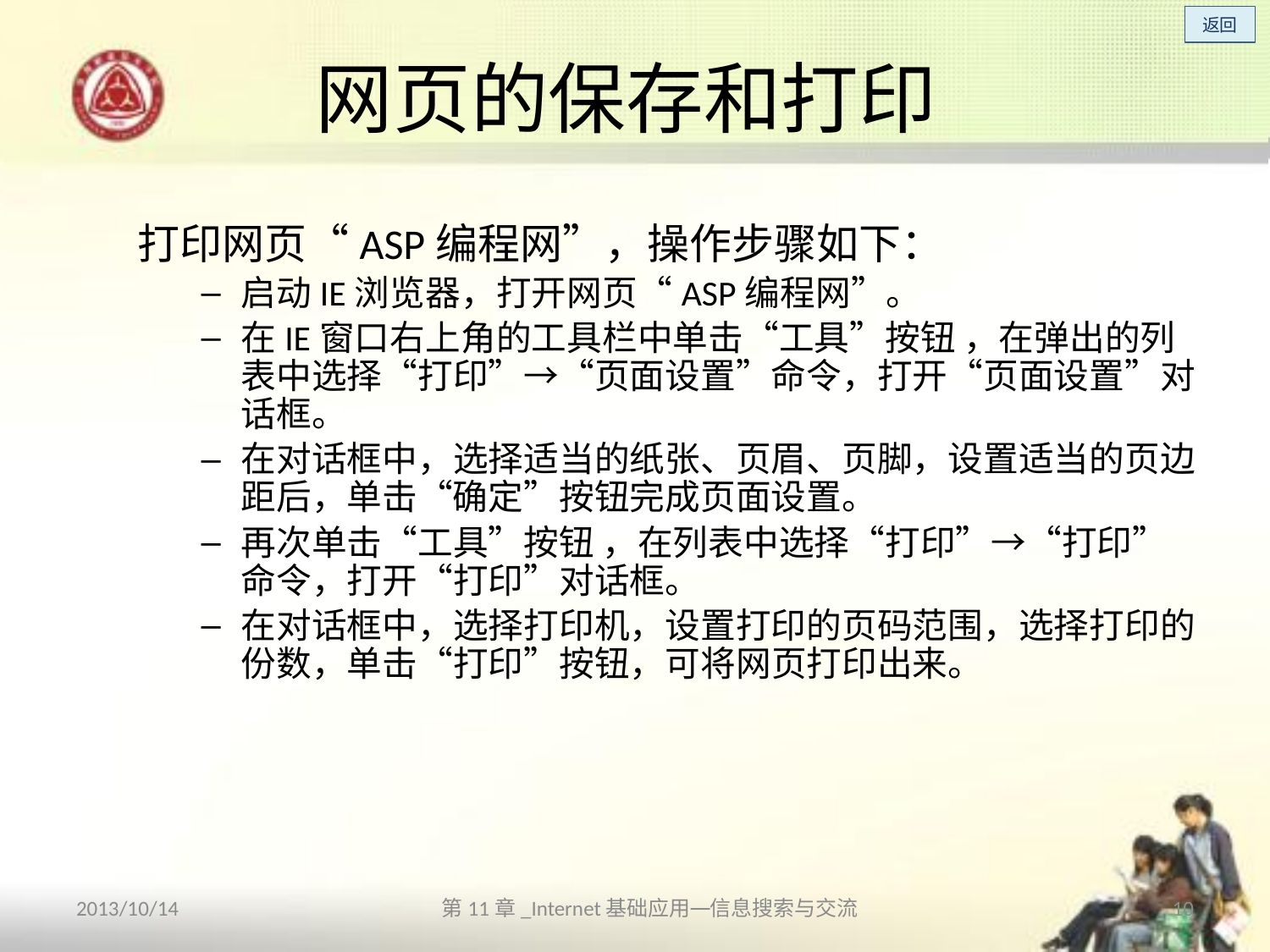

# 网页的保存和打印
打印网页“ASP编程网”，操作步骤如下：
启动IE浏览器，打开网页“ASP编程网”。
在IE窗口右上角的工具栏中单击“工具”按钮 ，在弹出的列表中选择“打印”→“页面设置”命令，打开“页面设置”对话框。
在对话框中，选择适当的纸张、页眉、页脚，设置适当的页边距后，单击“确定”按钮完成页面设置。
再次单击“工具”按钮 ，在列表中选择“打印”→“打印”命令，打开“打印”对话框。
在对话框中，选择打印机，设置打印的页码范围，选择打印的份数，单击“打印”按钮，可将网页打印出来。

2013/10/14
第11章_Internet基础应用—信息搜索与交流
10